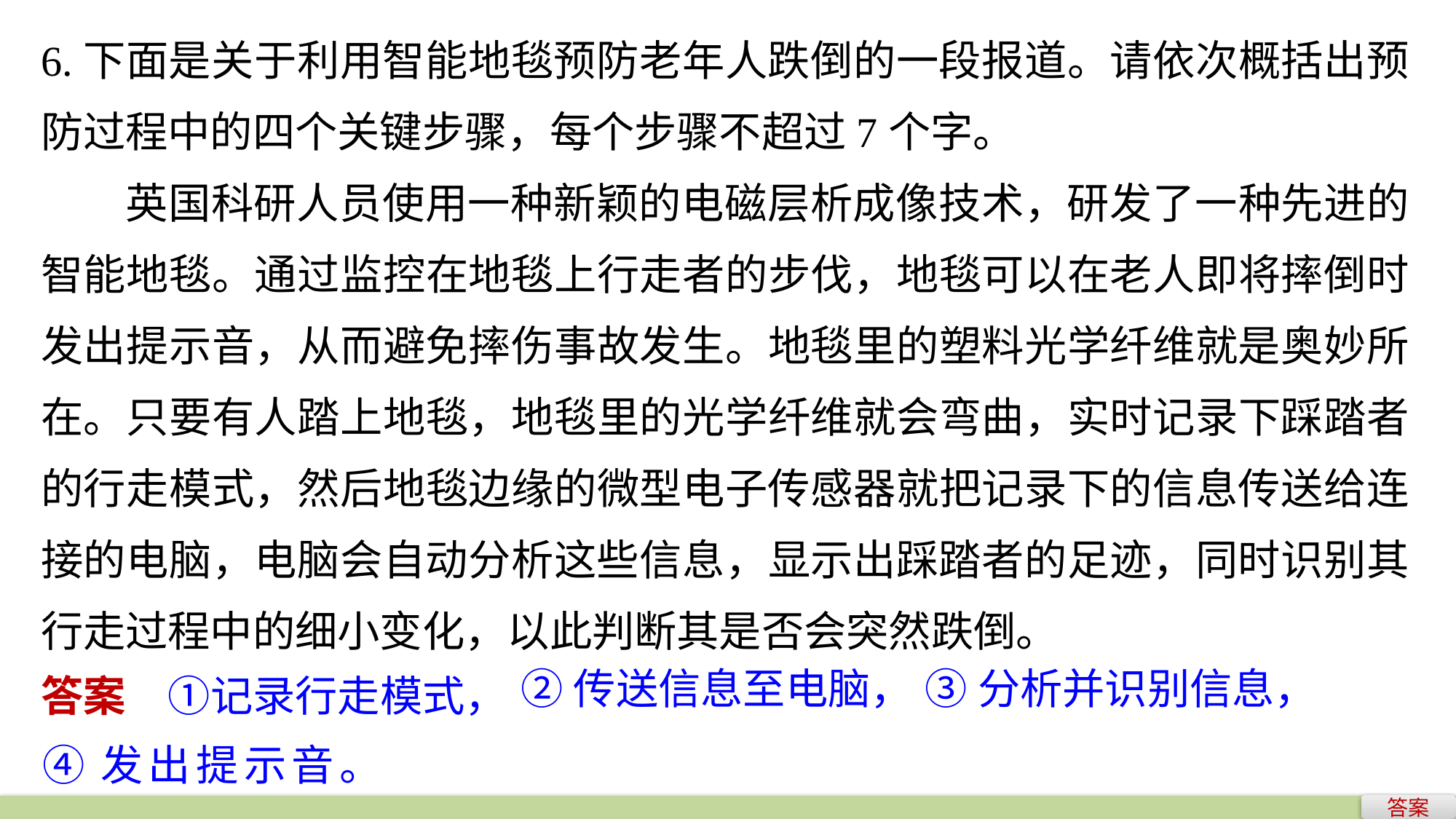

6.下面是关于利用智能地毯预防老年人跌倒的一段报道。请依次概括出预防过程中的四个关键步骤，每个步骤不超过7个字。
英国科研人员使用一种新颖的电磁层析成像技术，研发了一种先进的智能地毯。通过监控在地毯上行走者的步伐，地毯可以在老人即将摔倒时发出提示音，从而避免摔伤事故发生。地毯里的塑料光学纤维就是奥妙所在。只要有人踏上地毯，地毯里的光学纤维就会弯曲，实时记录下踩踏者的行走模式，然后地毯边缘的微型电子传感器就把记录下的信息传送给连接的电脑，电脑会自动分析这些信息，显示出踩踏者的足迹，同时识别其行走过程中的细小变化，以此判断其是否会突然跌倒。
答案　①记录行走模式，
②传送信息至电脑，
③分析并识别信息，
④发出提示音。
答案